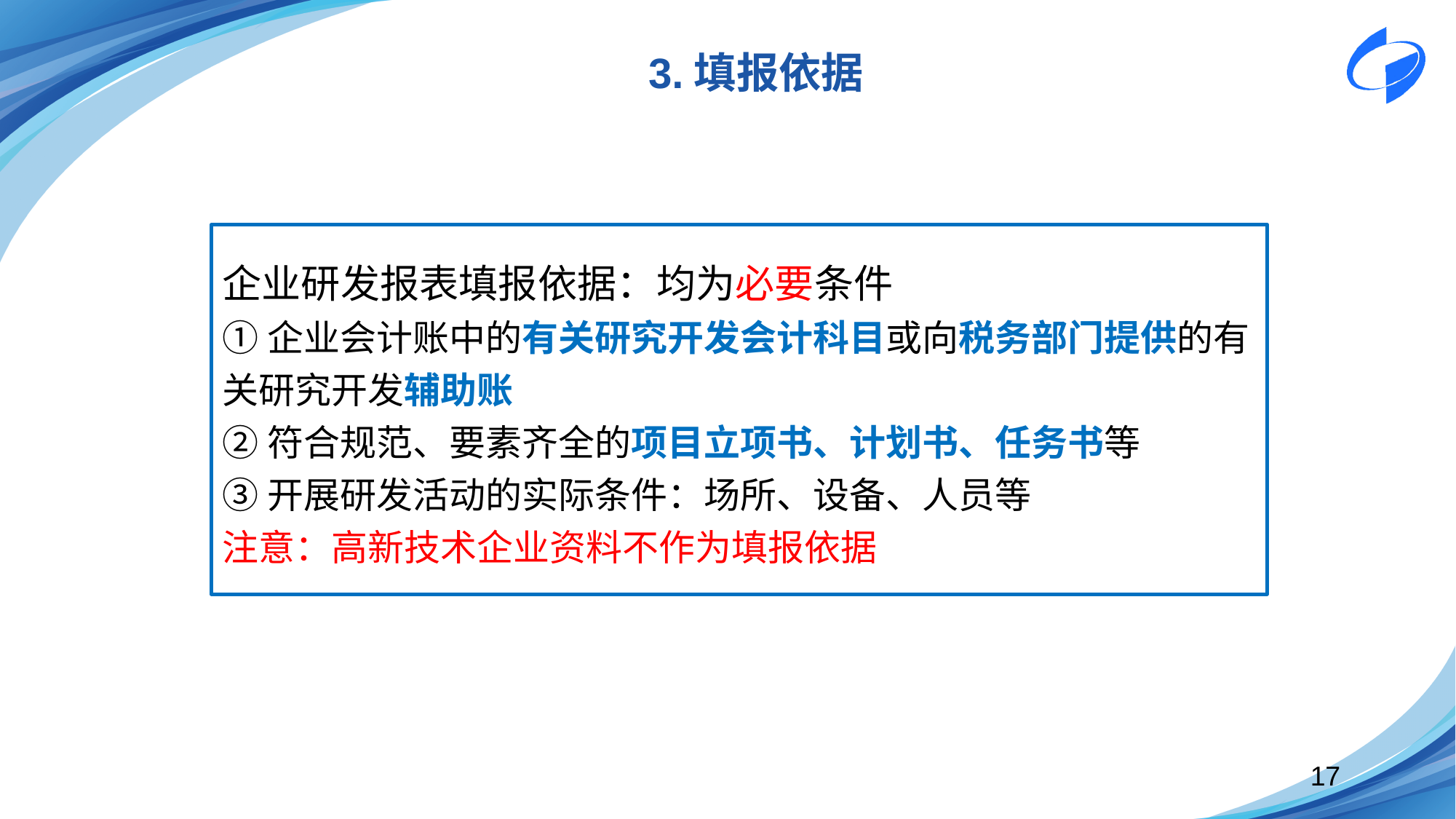

3.填报依据
企业研发报表填报依据：均为必要条件
①企业会计账中的有关研究开发会计科目或向税务部门提供的有关研究开发辅助账
②符合规范、要素齐全的项目立项书、计划书、任务书等
③开展研发活动的实际条件：场所、设备、人员等
注意：高新技术企业资料不作为填报依据
17